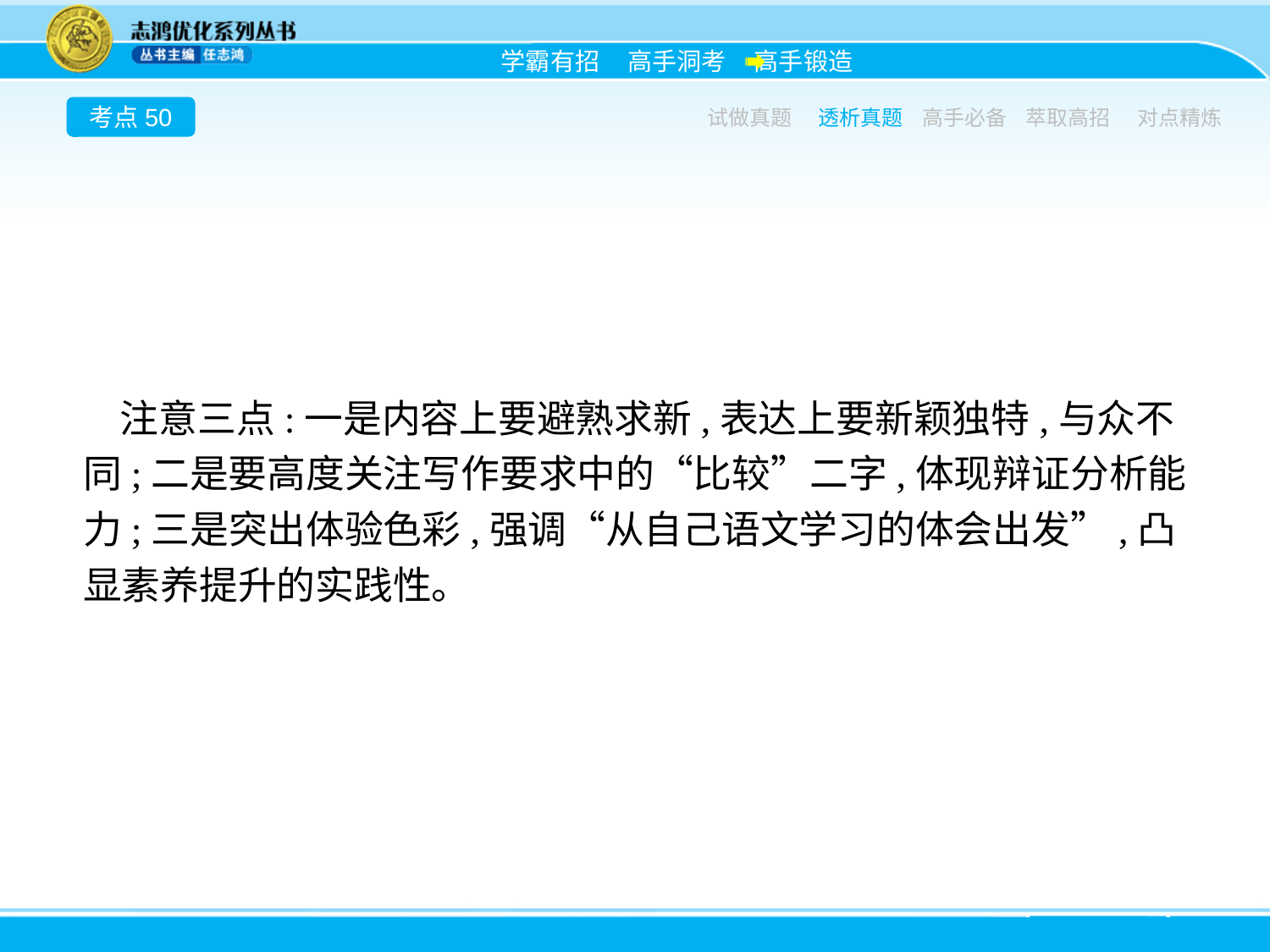

考点50
试做真题
透析真题
高手必备
萃取高招
对点精炼
注意三点:一是内容上要避熟求新,表达上要新颖独特,与众不同;二是要高度关注写作要求中的“比较”二字,体现辩证分析能力;三是突出体验色彩,强调“从自己语文学习的体会出发”,凸显素养提升的实践性。